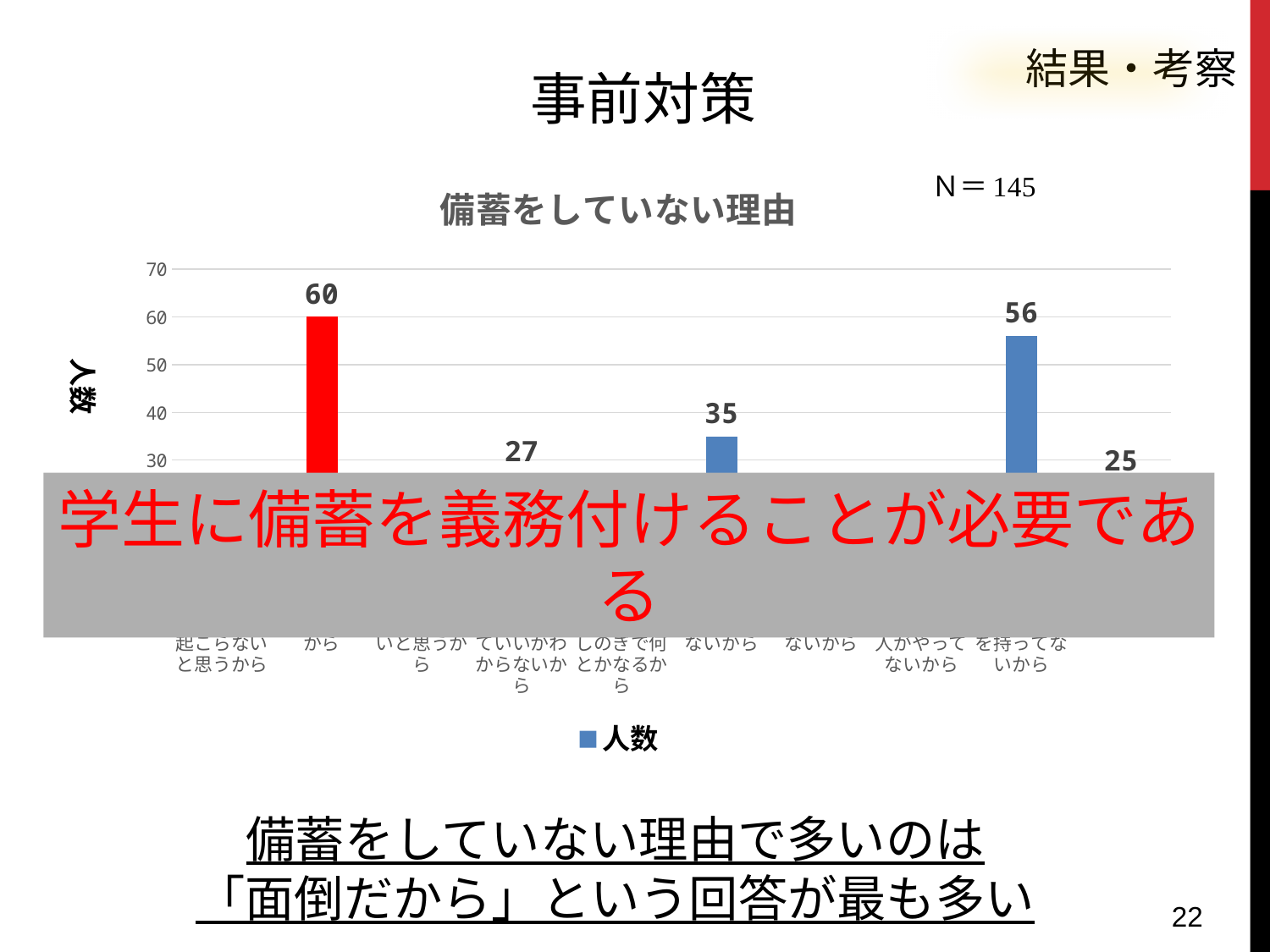

結果・考察
事前対策

### Chart: 備蓄をしていない理由

| Category | 人数 |
|---|---|
| 13.地震が起こらないと思うから | 2.0 |
| 14.面倒だから | 60.0 |
| 15.必要ないと思うから | 6.0 |
| 16.何をしていいかわからないから | 27.0 |
| 17.その場しのぎで何とかなるから | 19.0 |
| 18.お金がないから | 35.0 |
| 19.時間がないから | 20.0 |
| 20.周囲の人がやってないから | 9.0 |
| 21.危機感を持ってないから | 56.0 |
| 22.その他 | 25.0 |
学生に備蓄を義務付けることが必要である
備蓄をしていない理由で多いのは
「面倒だから」という回答が最も多い
22